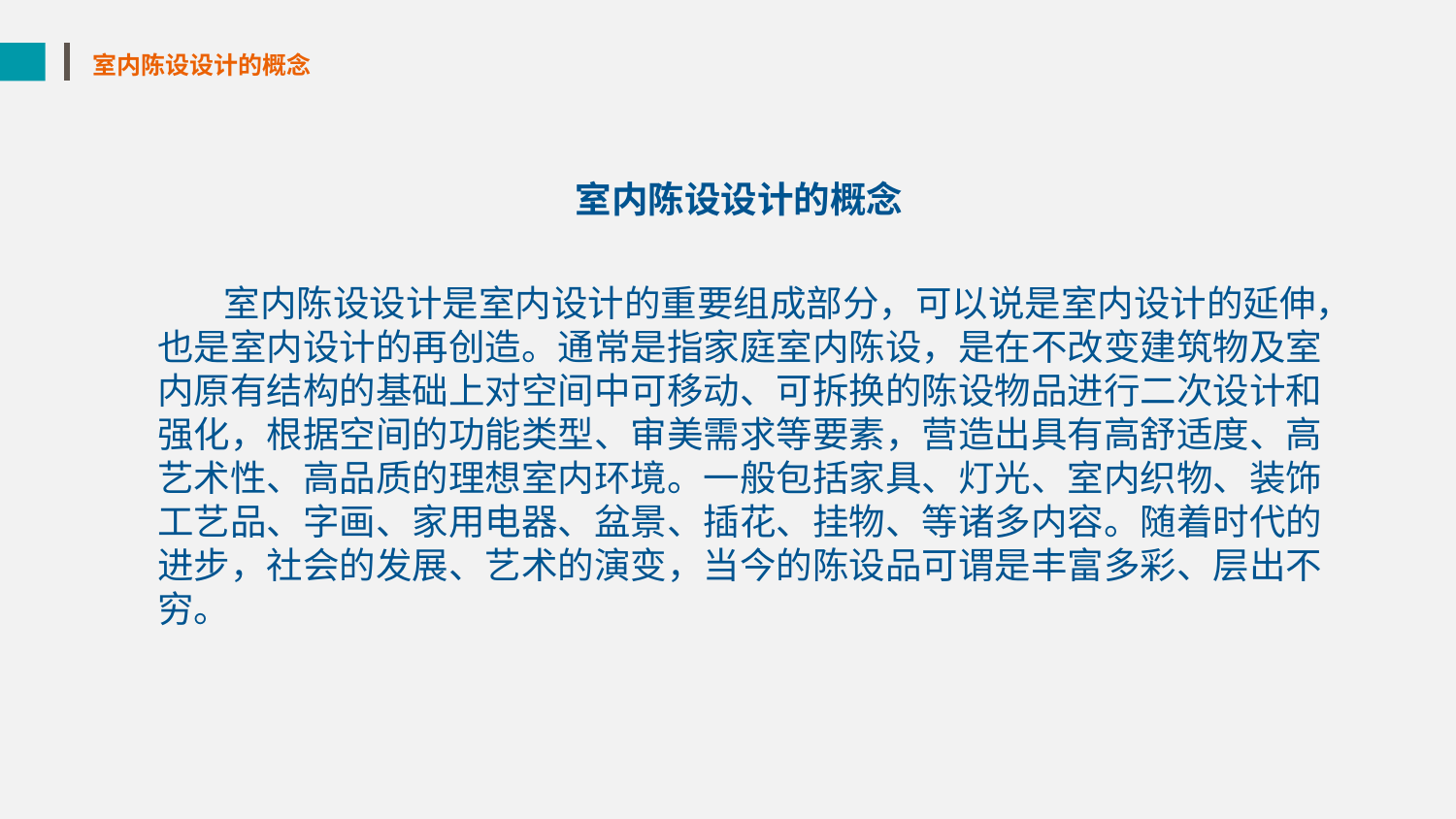

室内陈设设计的概念
室内陈设设计的概念
       室内陈设设计是室内设计的重要组成部分，可以说是室内设计的延伸，也是室内设计的再创造。通常是指家庭室内陈设，是在不改变建筑物及室内原有结构的基础上对空间中可移动、可拆换的陈设物品进行二次设计和强化，根据空间的功能类型、审美需求等要素，营造出具有高舒适度、高艺术性、高品质的理想室内环境。一般包括家具、灯光、室内织物、装饰工艺品、字画、家用电器、盆景、插花、挂物、等诸多内容。随着时代的进步，社会的发展、艺术的演变，当今的陈设品可谓是丰富多彩、层出不穷。